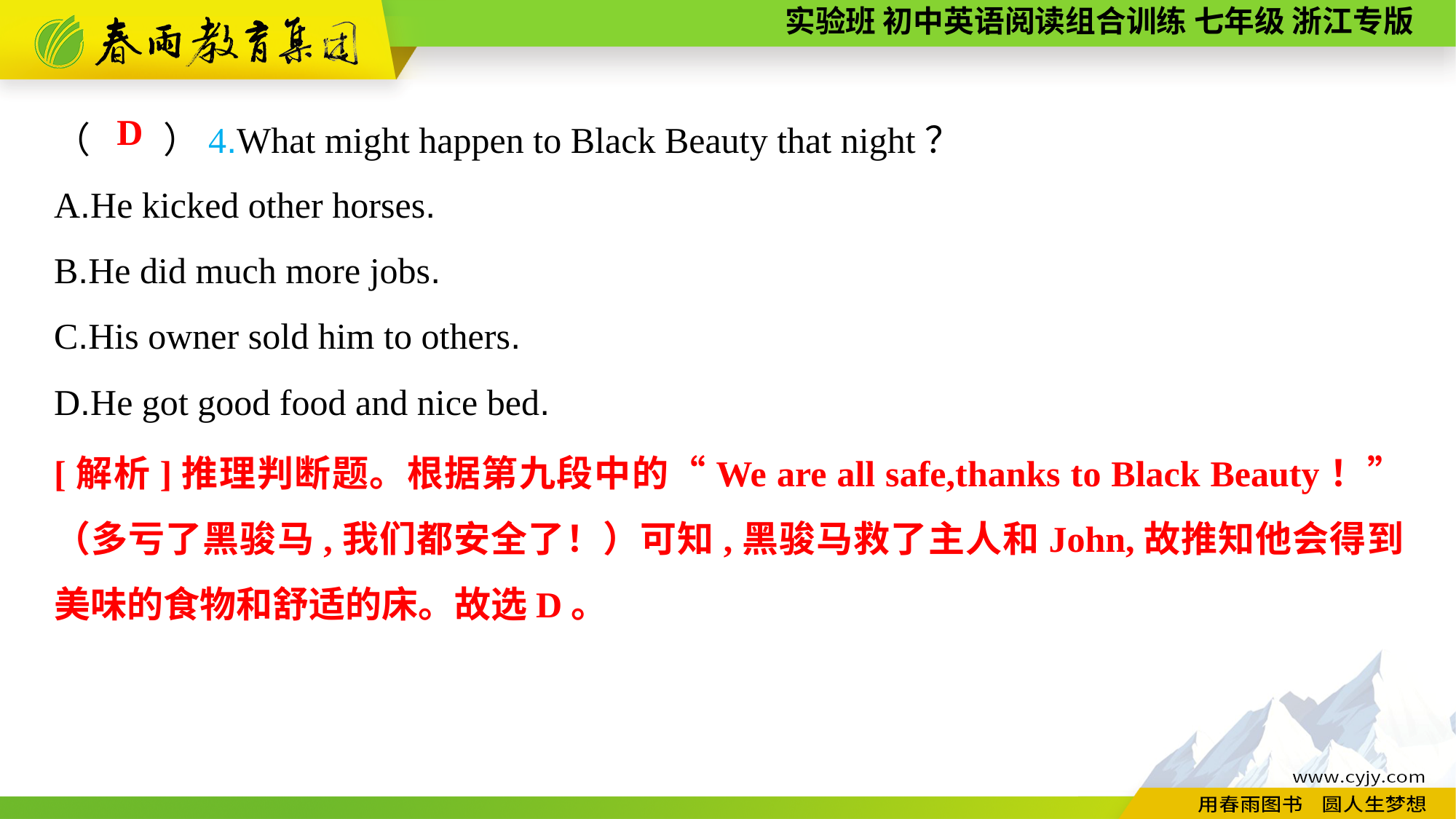

（　　）4.What might happen to Black Beauty that night？
A.He kicked other horses.
B.He did much more jobs.
C.His owner sold him to others.
D.He got good food and nice bed.
D
[解析]推理判断题。根据第九段中的“We are all safe,thanks to Black Beauty！”（多亏了黑骏马,我们都安全了！）可知,黑骏马救了主人和John,故推知他会得到美味的食物和舒适的床。故选D。